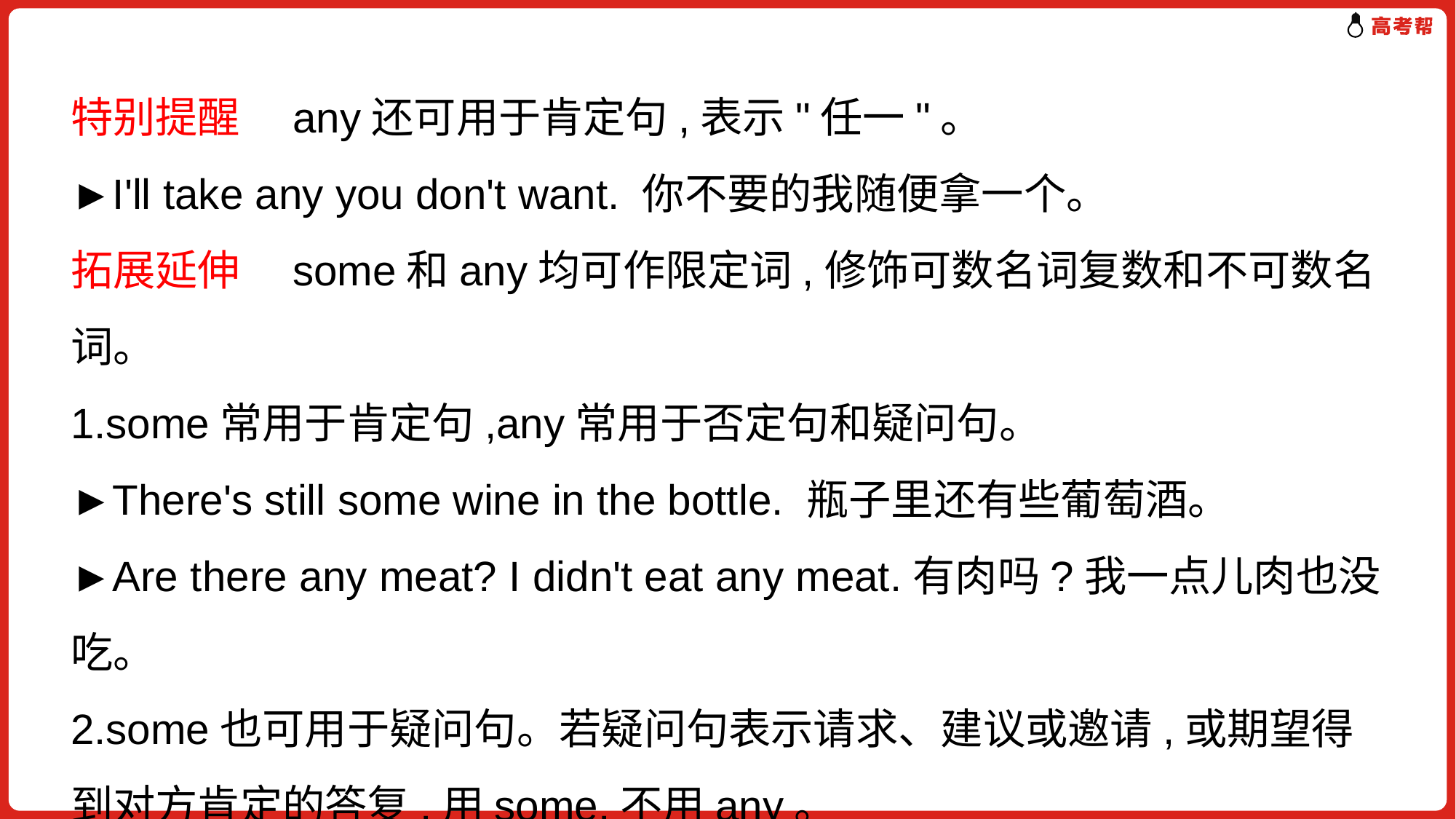

特别提醒　any还可用于肯定句,表示"任一"。
►I'll take any you don't want. 你不要的我随便拿一个。
拓展延伸　some和any均可作限定词,修饰可数名词复数和不可数名词。
1.some常用于肯定句,any常用于否定句和疑问句。
►There's still some wine in the bottle. 瓶子里还有些葡萄酒。
►Are there any meat? I didn't eat any meat.有肉吗?我一点儿肉也没吃。
2.some也可用于疑问句。若疑问句表示请求、建议或邀请,或期望得到对方肯定的答复,用some,不用any。